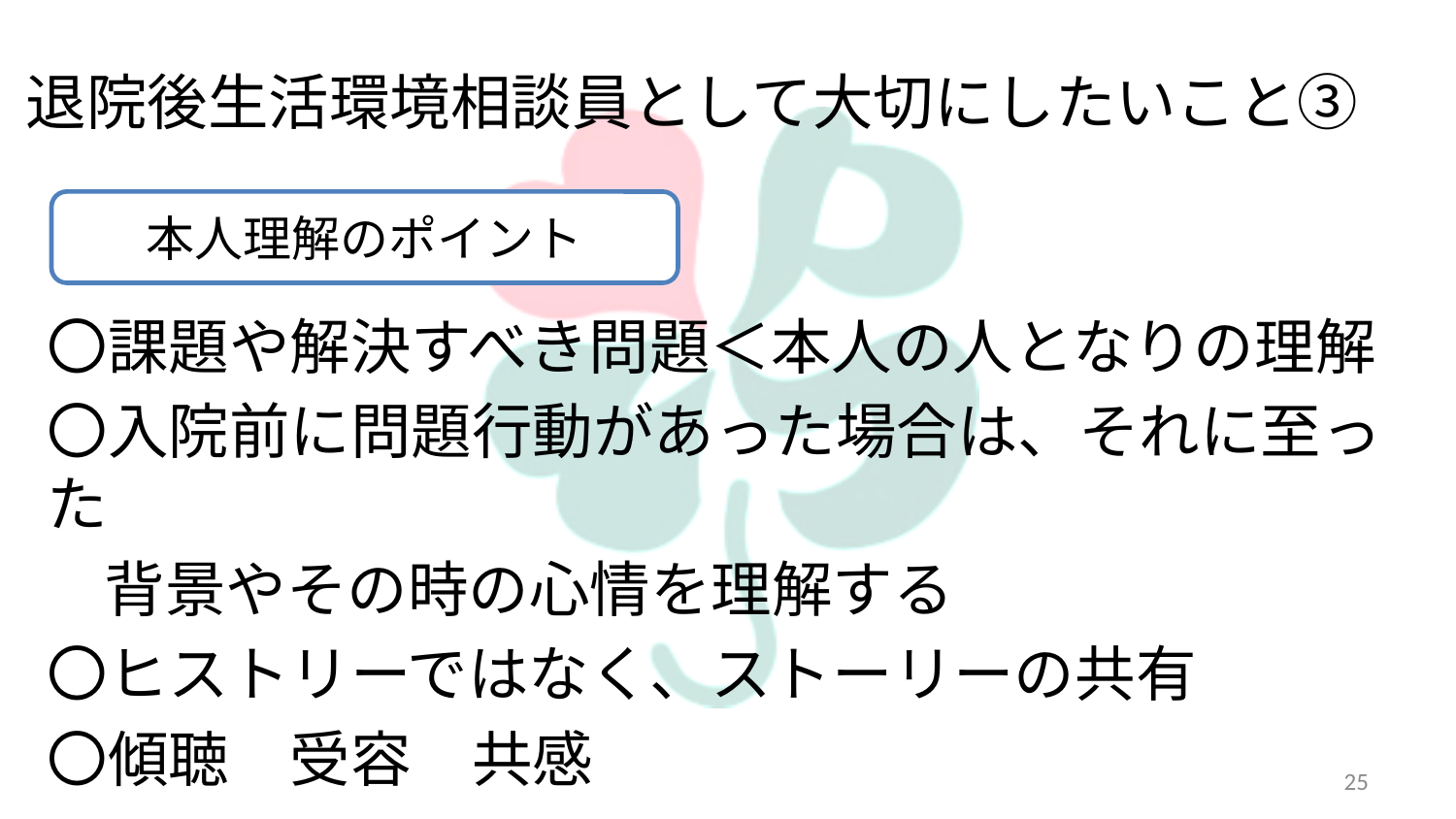

# 退院後生活環境相談員として大切にしたいこと③
本人理解のポイント
〇課題や解決すべき問題＜本人の人となりの理解
〇入院前に問題行動があった場合は、それに至った
背景やその時の心情を理解する
〇ヒストリーではなく、ストーリーの共有
〇傾聴　受容　共感
25